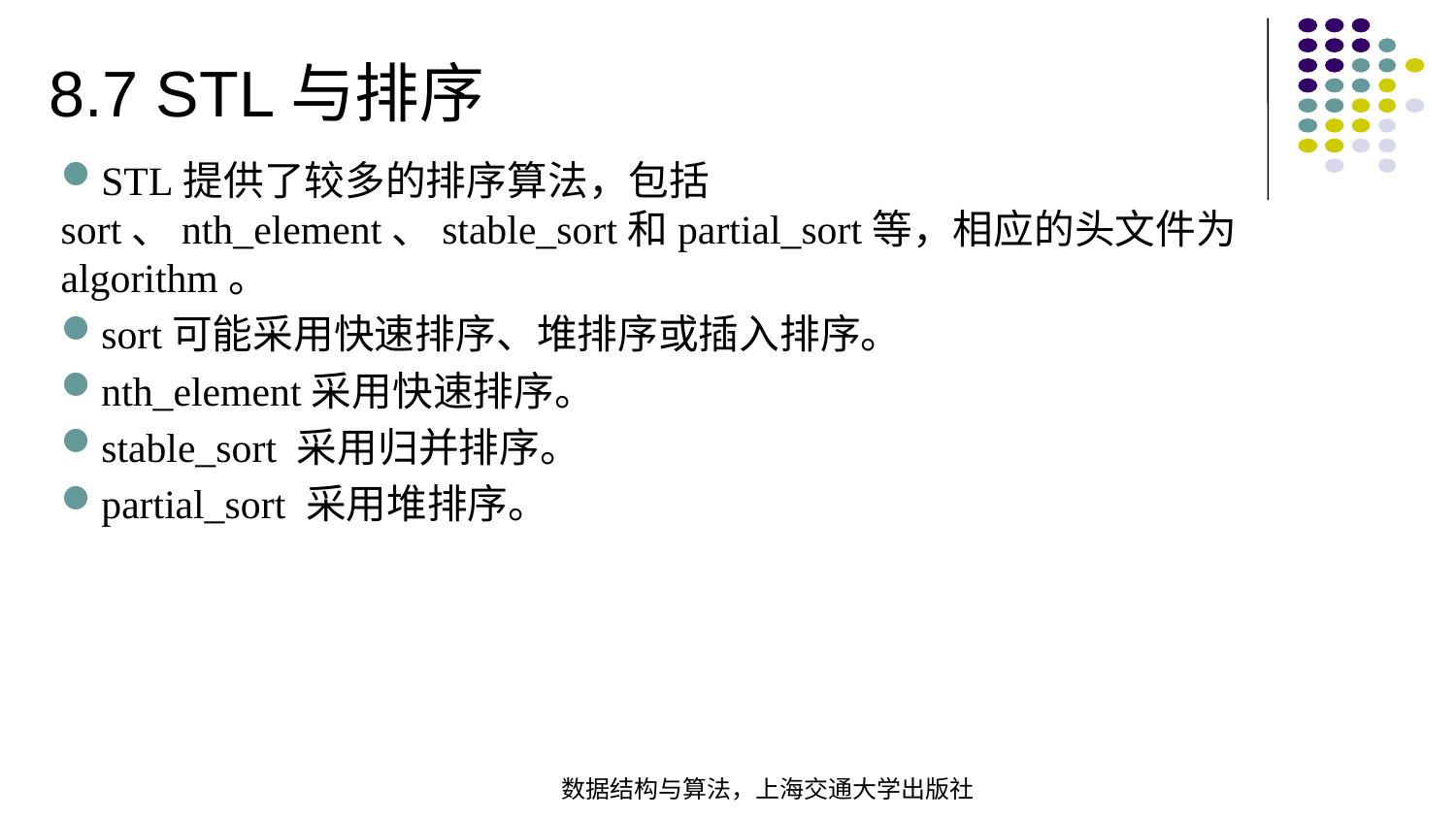

8.7 STL与排序
STL提供了较多的排序算法，包括sort、nth_element、stable_sort和partial_sort等，相应的头文件为algorithm。
sort可能采用快速排序、堆排序或插入排序。
nth_element采用快速排序。
stable_sort 采用归并排序。
partial_sort 采用堆排序。